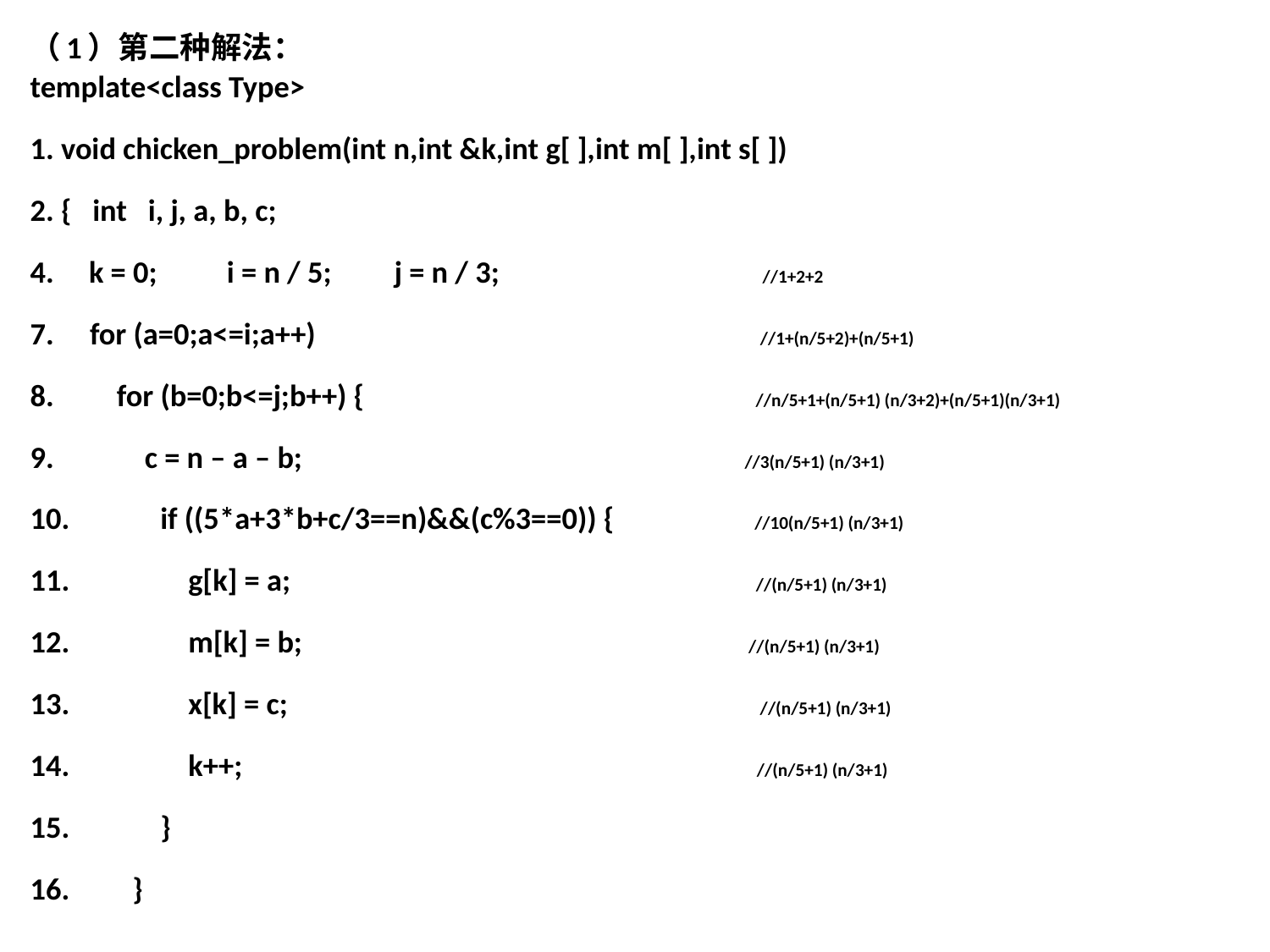

（1）第二种解法：
template<class Type>
1. void chicken_problem(int n,int &k,int g[ ],int m[ ],int s[ ])
2. {   int   i, j, a, b, c;
4.     k = 0;          i = n / 5;         j = n / 3;                                      //1+2+2
for (a=0;a<=i;a++)                                                                //1+(n/5+2)+(n/5+1)
8.         for (b=0;b<=j;b++) {                                                        //n/5+1+(n/5+1) (n/3+2)+(n/5+1)(n/3+1)
9.             c = n – a – b;                                                                                                              //3(n/5+1) (n/3+1)
10.             if ((5*a+3*b+c/3==n)&&(c%3==0)) {                    //10(n/5+1) (n/3+1)
11.                 g[k] = a;                                                                   //(n/5+1) (n/3+1)
12.                 m[k] = b;                                                                                                               //(n/5+1) (n/3+1)
13.                 x[k] = c;                                                                    //(n/5+1) (n/3+1)
14.                 k++;                                                                          //(n/5+1) (n/3+1)
15.             }
16.         }